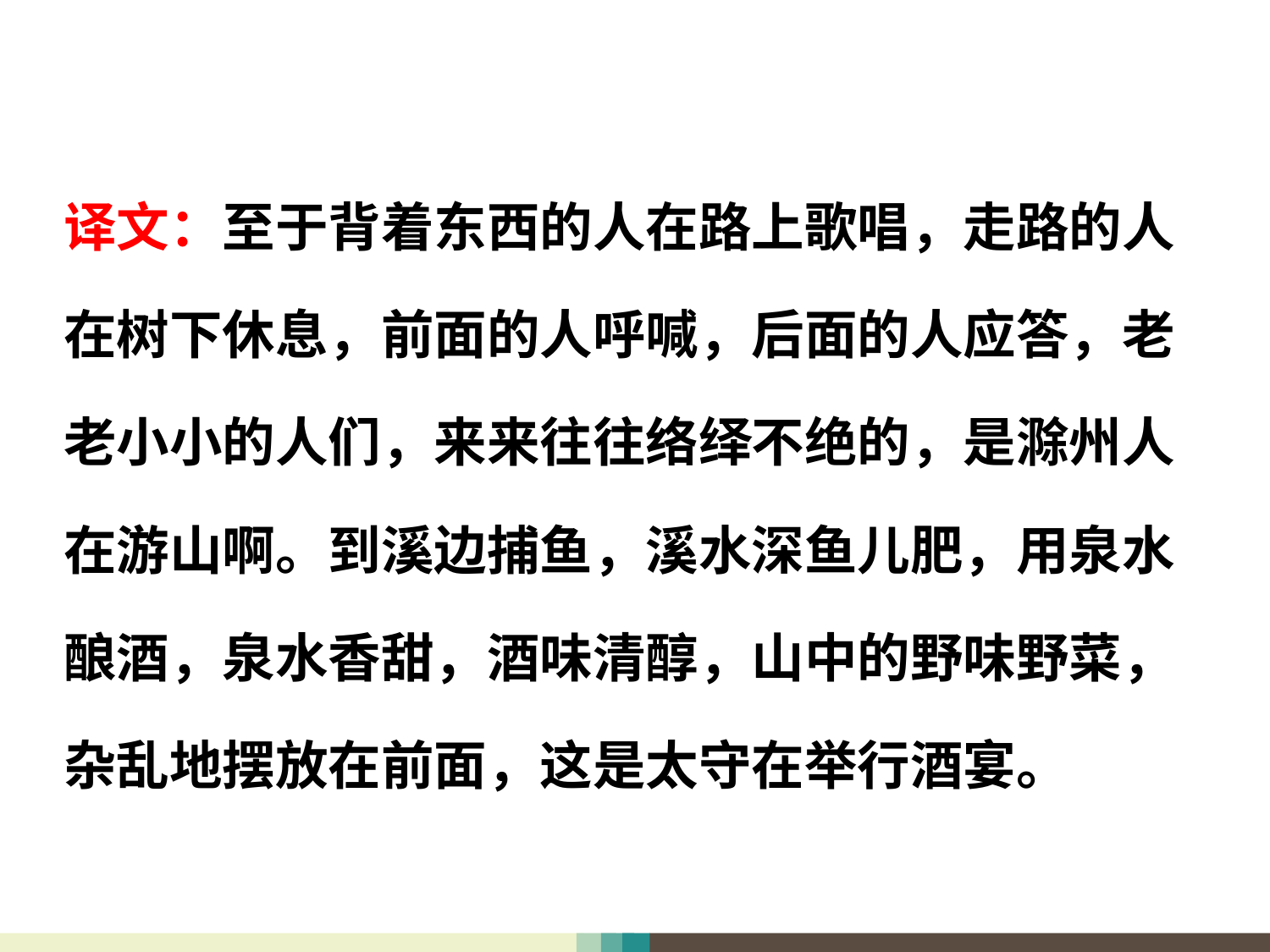

译文：至于背着东西的人在路上歌唱，走路的人在树下休息，前面的人呼喊，后面的人应答，老老小小的人们，来来往往络绎不绝的，是滁州人在游山啊。到溪边捕鱼，溪水深鱼儿肥，用泉水酿酒，泉水香甜，酒味清醇，山中的野味野菜，杂乱地摆放在前面，这是太守在举行酒宴。